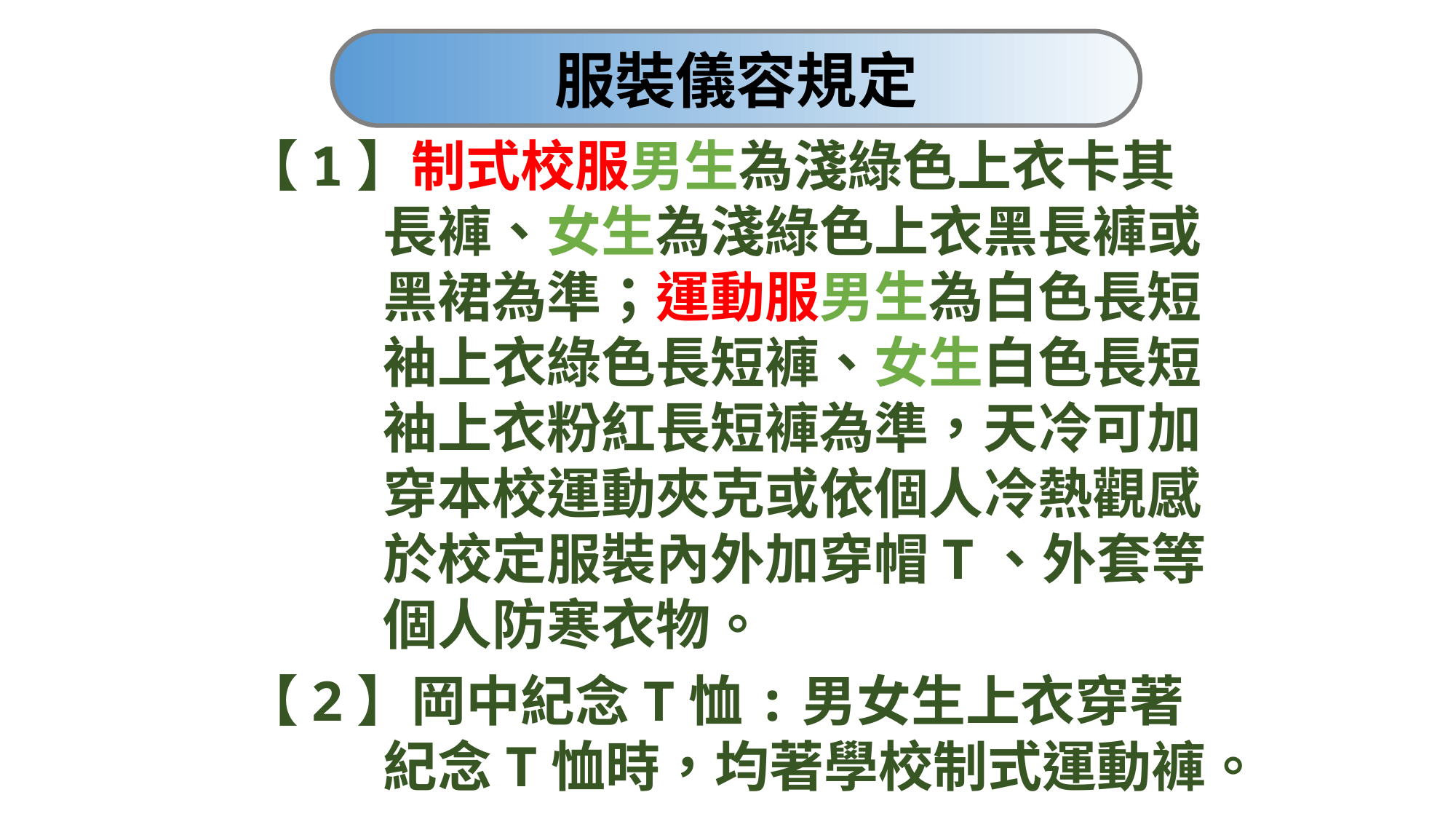

服裝儀容規定
【1】制式校服男生為淺綠色上衣卡其長褲、女生為淺綠色上衣黑長褲或黑裙為準；運動服男生為白色長短袖上衣綠色長短褲、女生白色長短袖上衣粉紅長短褲為準，天冷可加穿本校運動夾克或依個人冷熱觀感於校定服裝內外加穿帽T、外套等個人防寒衣物。
【2】岡中紀念T恤:男女生上衣穿著紀念T恤時，均著學校制式運動褲。